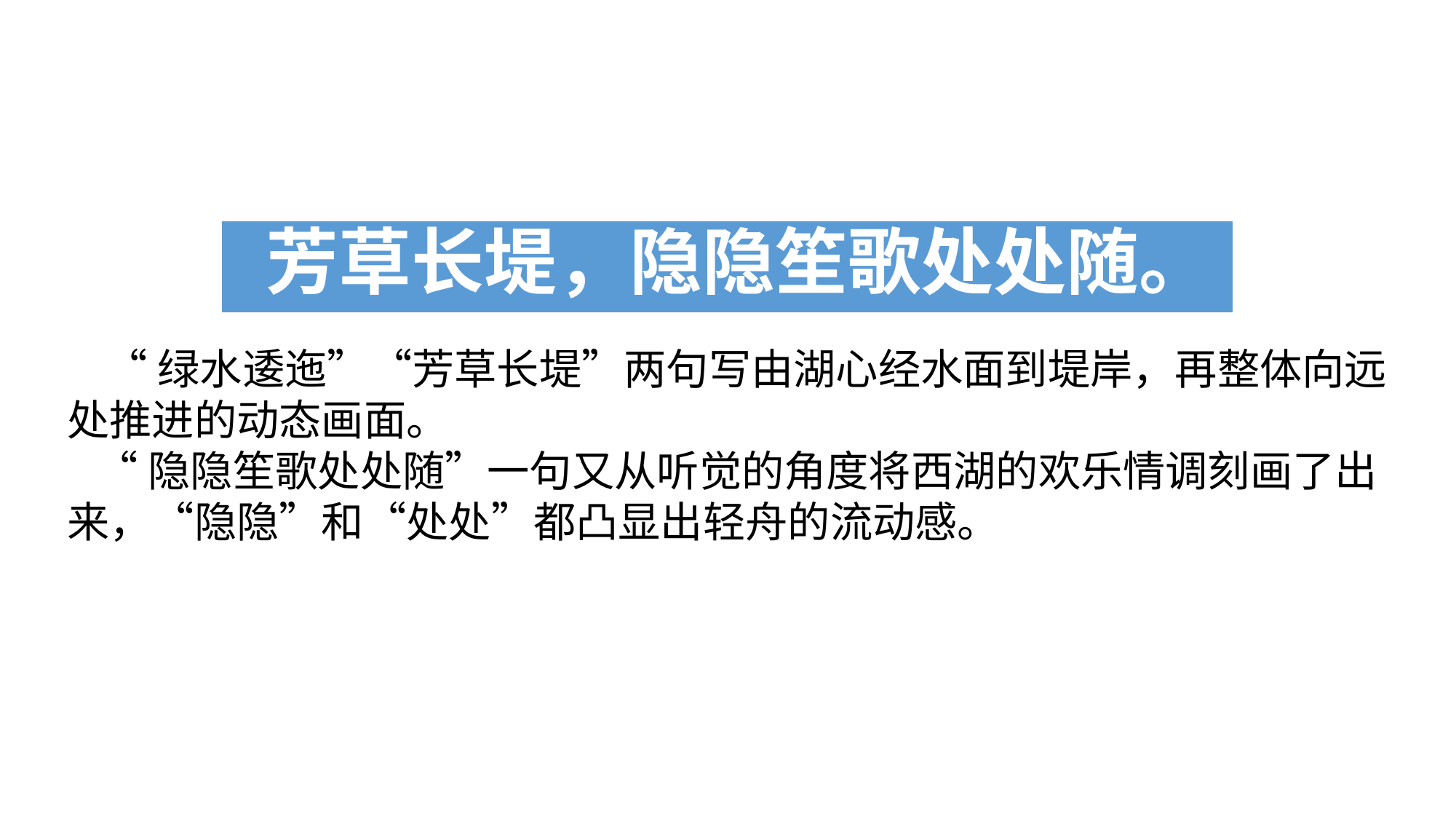

芳草长堤，隐隐笙歌处处随。
    “绿水逶迤”“芳草长堤”两句写由湖心经水面到堤岸，再整体向远处推进的动态画面。
   “隐隐笙歌处处随”一句又从听觉的角度将西湖的欢乐情调刻画了出来，“隐隐”和“处处”都凸显出轻舟的流动感。